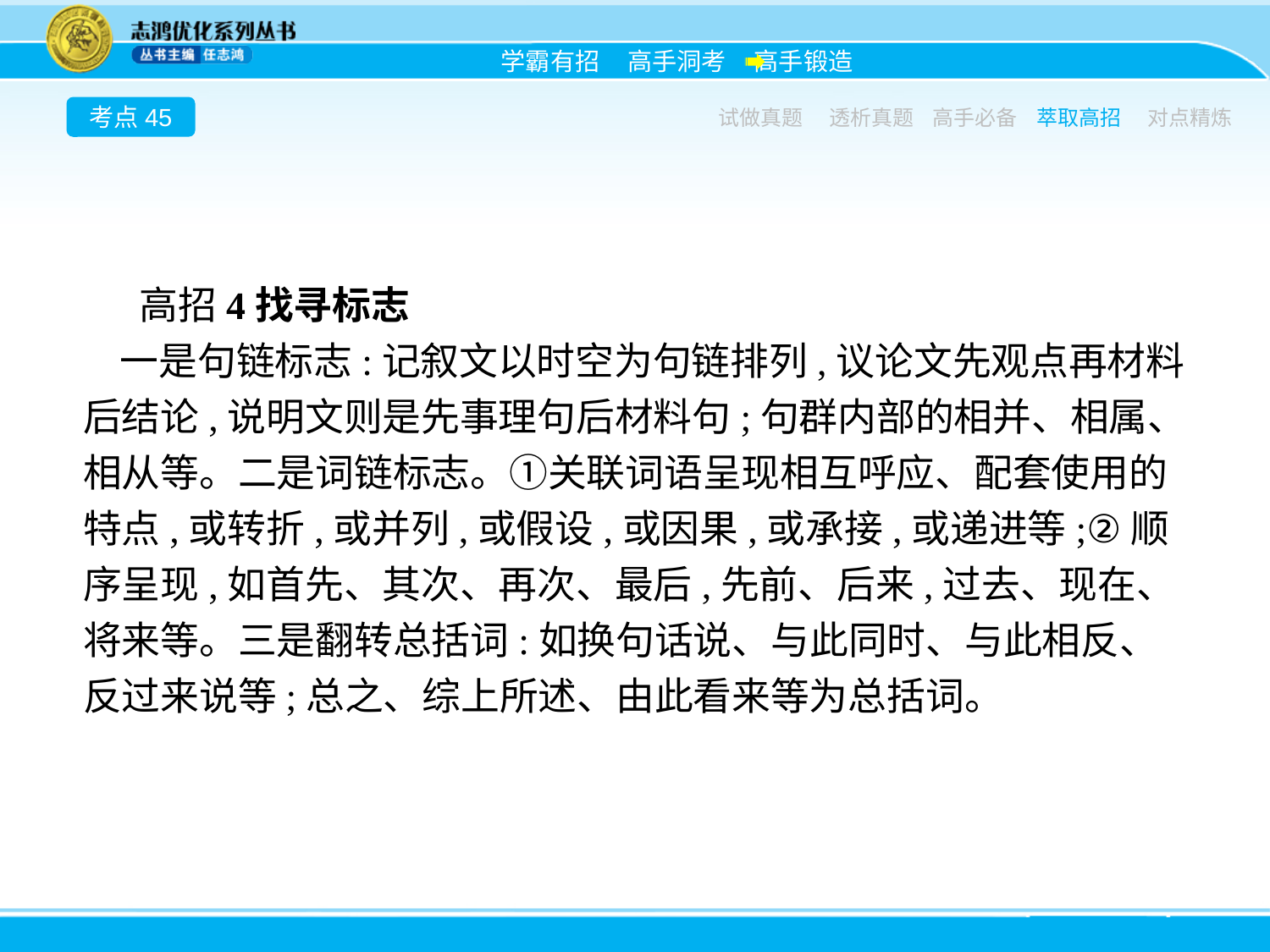

考点45
试做真题
透析真题
高手必备
萃取高招
对点精炼
高招4找寻标志
一是句链标志:记叙文以时空为句链排列,议论文先观点再材料后结论,说明文则是先事理句后材料句;句群内部的相并、相属、相从等。二是词链标志。①关联词语呈现相互呼应、配套使用的特点,或转折,或并列,或假设,或因果,或承接,或递进等;②顺序呈现,如首先、其次、再次、最后,先前、后来,过去、现在、将来等。三是翻转总括词:如换句话说、与此同时、与此相反、反过来说等;总之、综上所述、由此看来等为总括词。